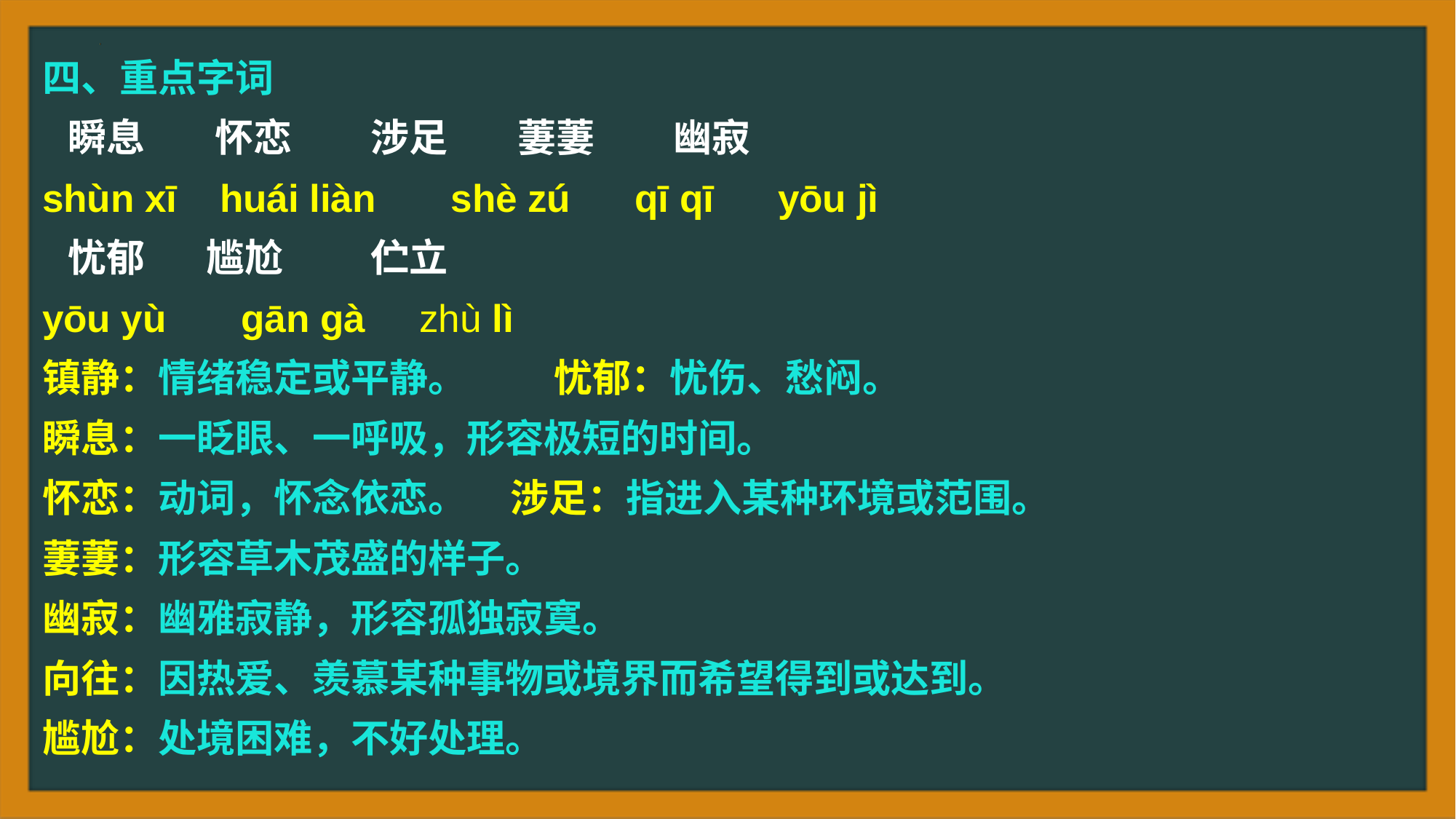

四、重点字词
  瞬息        怀恋         涉足        萋萋         幽寂
shùn xī    huái liàn       shè zú      qī qī      yōu jì
  忧郁       尴尬          伫立
yōu yù       gān gà     zhù lì
镇静：情绪稳定或平静。          忧郁：忧伤、愁闷。
瞬息：一眨眼、一呼吸，形容极短的时间。
怀恋：动词，怀念依恋。     涉足：指进入某种环境或范围。
萋萋：形容草木茂盛的样子。
幽寂：幽雅寂静，形容孤独寂寞。
向往：因热爱、羡慕某种事物或境界而希望得到或达到。
尴尬：处境困难，不好处理。